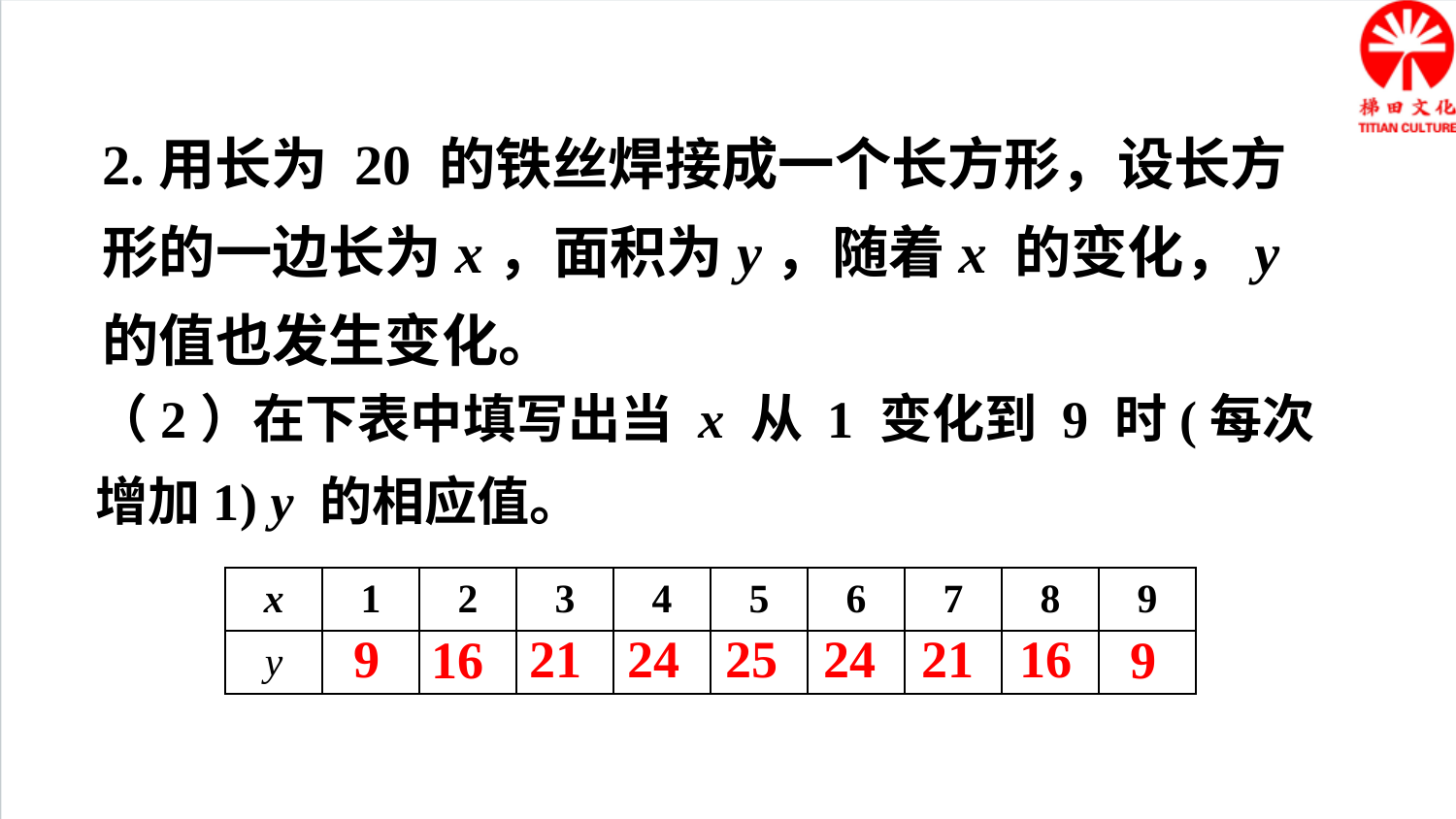

2.用长为 20 的铁丝焊接成一个长方形，设长方形的一边长为x，面积为y，随着x 的变化，y 的值也发生变化。
（2）在下表中填写出当 x 从 1 变化到 9 时(每次增加1) y 的相应值。
| x | 1 | 2 | 3 | 4 | 5 | 6 | 7 | 8 | 9 |
| --- | --- | --- | --- | --- | --- | --- | --- | --- | --- |
| y |  |  |  |  |  |  |  |  |  |
9
21
24
25
24
21
16
9
16